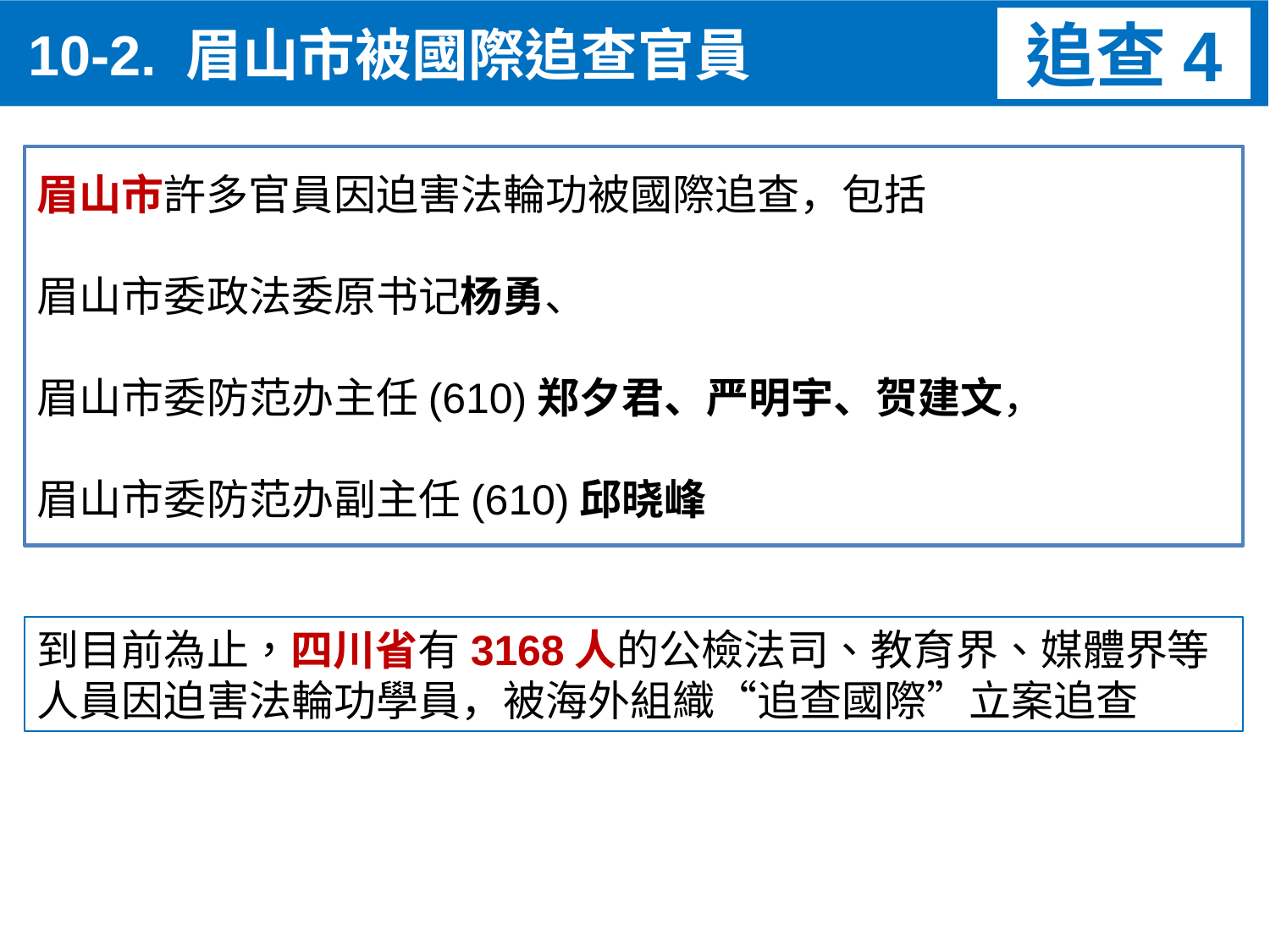

10-2. 眉山市被國際追查官員
追查4
眉山市許多官員因迫害法輪功被國際追查，包括

眉山市委政法委原书记杨勇、

眉山市委防范办主任(610)郑夕君、严明宇、贺建文，

眉山市委防范办副主任(610)邱晓峰
到目前為止，四川省有3168人的公檢法司、教育界、媒體界等人員因迫害法輪功學員，被海外組織“追查國際”立案追查